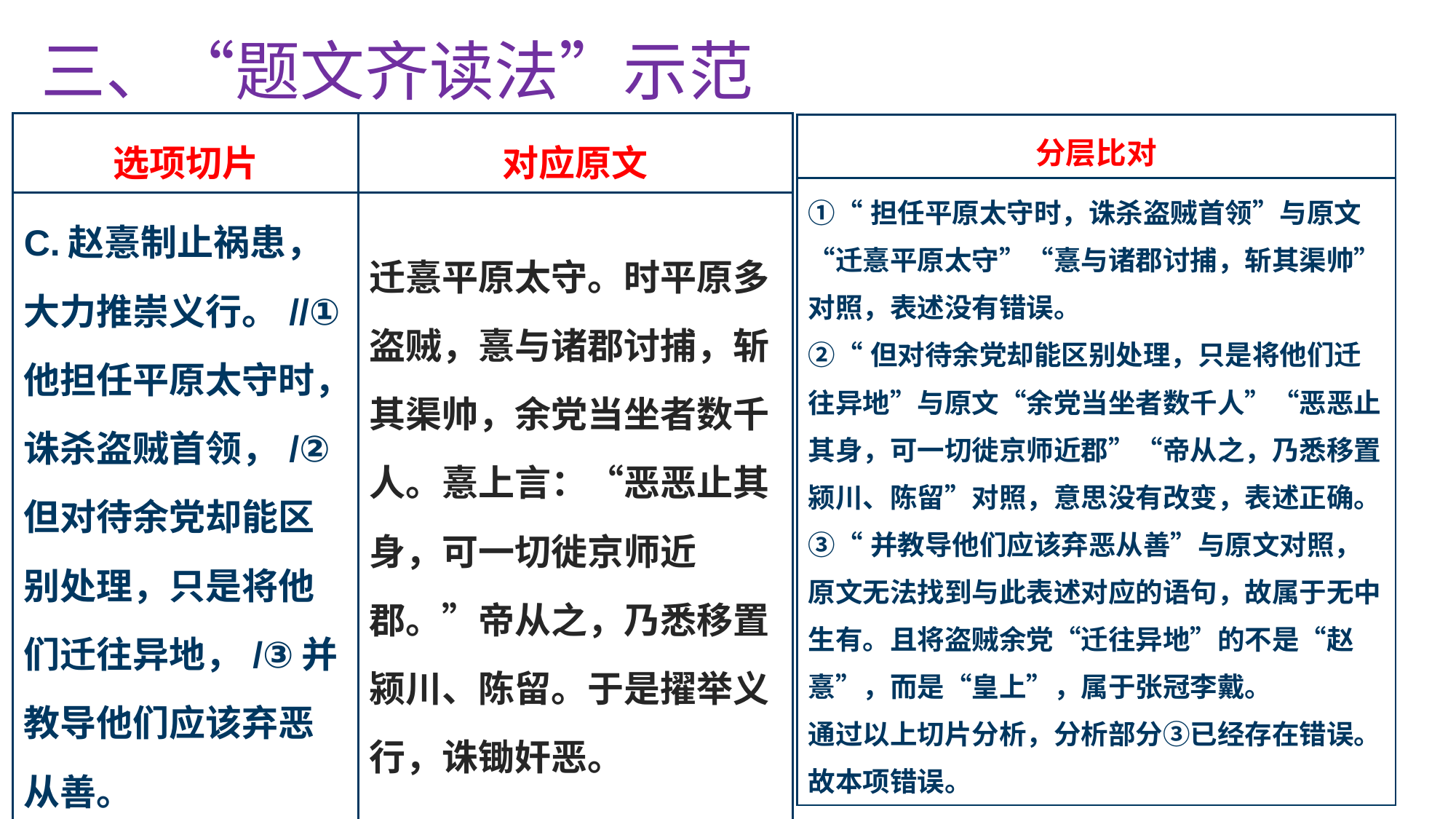

三、“题文齐读法”示范
| 选项切片 | 对应原文 |
| --- | --- |
| C.赵憙制止祸患，大力推崇义行。//①他担任平原太守时，诛杀盗贼首领，/②但对待余党却能区别处理，只是将他们迁往异地，/③并教导他们应该弃恶从善。 | 迁憙平原太守。时平原多盗贼，憙与诸郡讨捕，斩其渠帅，余党当坐者数千人。憙上言：“恶恶止其身，可一切徙京师近郡。”帝从之，乃悉移置颍川、陈留。于是擢举义行，诛锄奸恶。 |
| 分层比对 |
| --- |
| ①“担任平原太守时，诛杀盗贼首领”与原文“迁憙平原太守”“憙与诸郡讨捕，斩其渠帅”对照，表述没有错误。 ②“但对待余党却能区别处理，只是将他们迁往异地”与原文“余党当坐者数千人”“恶恶止其身，可一切徙京师近郡”“帝从之，乃悉移置颍川、陈留”对照，意思没有改变，表述正确。 ③“并教导他们应该弃恶从善”与原文对照，原文无法找到与此表述对应的语句，故属于无中生有。且将盗贼余党“迁往异地”的不是“赵憙”，而是“皇上”，属于张冠李戴。 通过以上切片分析，分析部分③已经存在错误。故本项错误。 |